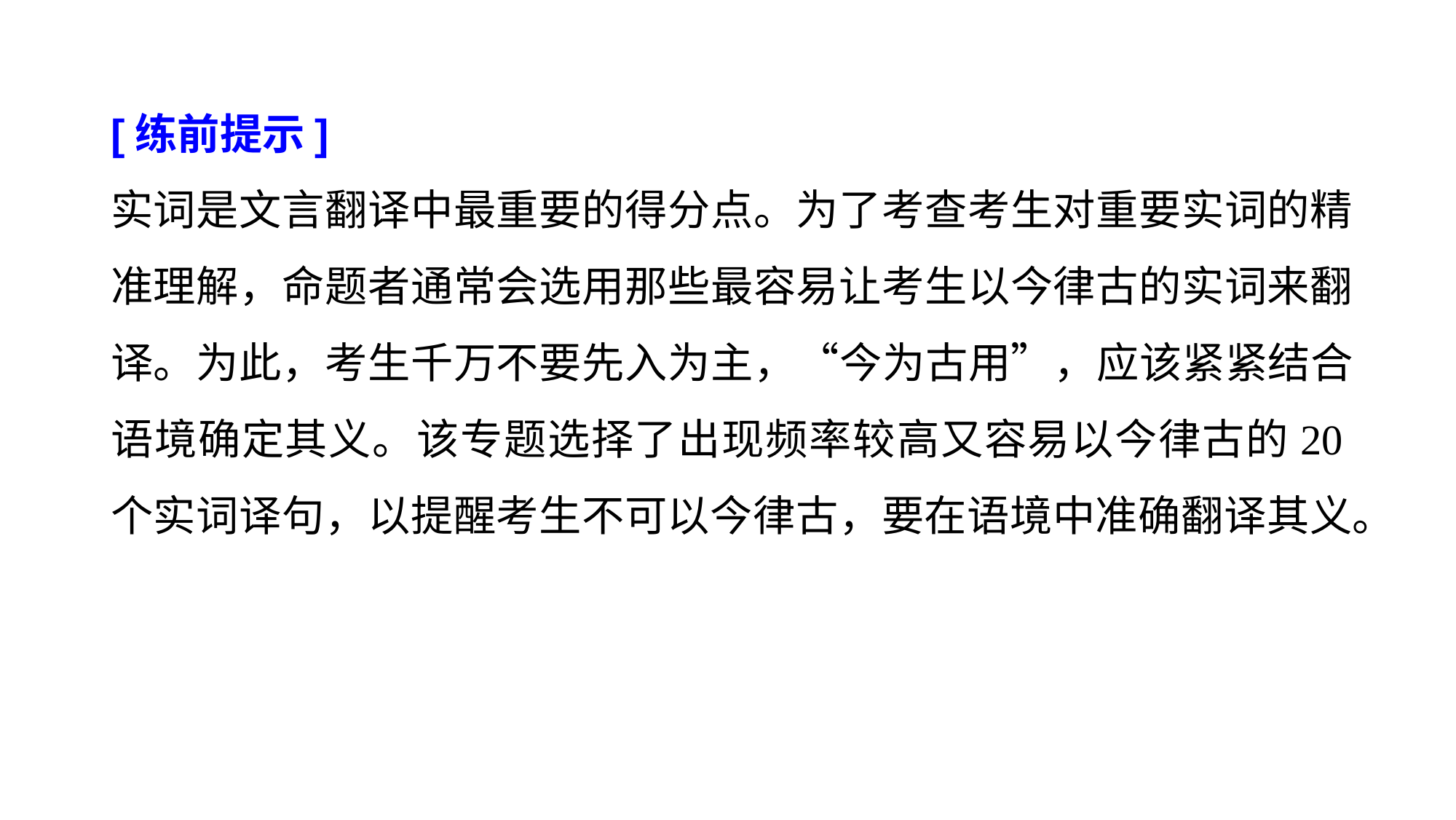

[练前提示]
实词是文言翻译中最重要的得分点。为了考查考生对重要实词的精准理解，命题者通常会选用那些最容易让考生以今律古的实词来翻译。为此，考生千万不要先入为主，“今为古用”，应该紧紧结合语境确定其义。该专题选择了出现频率较高又容易以今律古的20个实词译句，以提醒考生不可以今律古，要在语境中准确翻译其义。